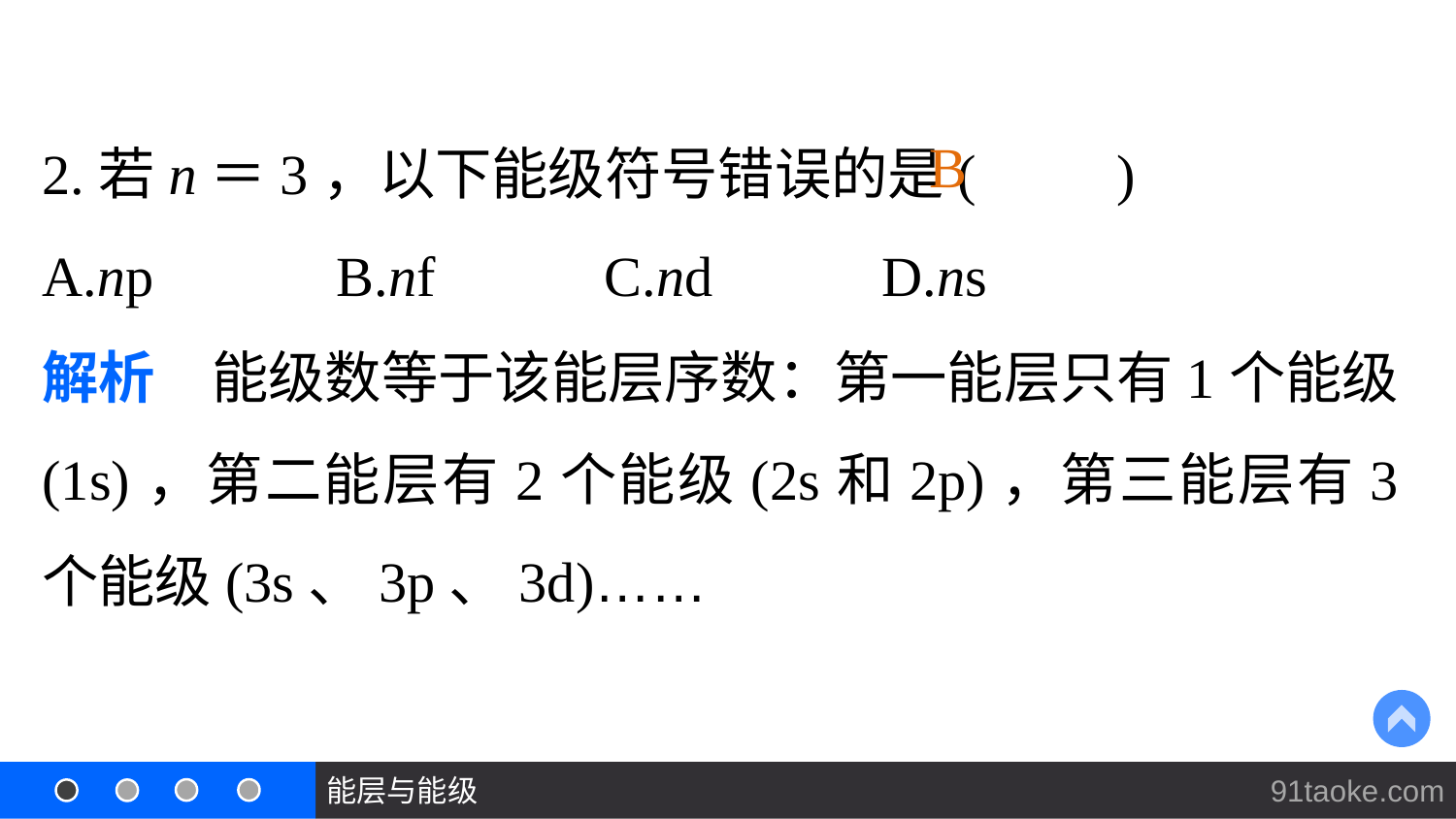

2.若n＝3，以下能级符号错误的是(　　)
A.np             B.nf            C.nd            D.ns
解析　能级数等于该能层序数：第一能层只有1个能级(1s)，第二能层有2个能级(2s和2p)，第三能层有3个能级(3s、3p、3d)……
B